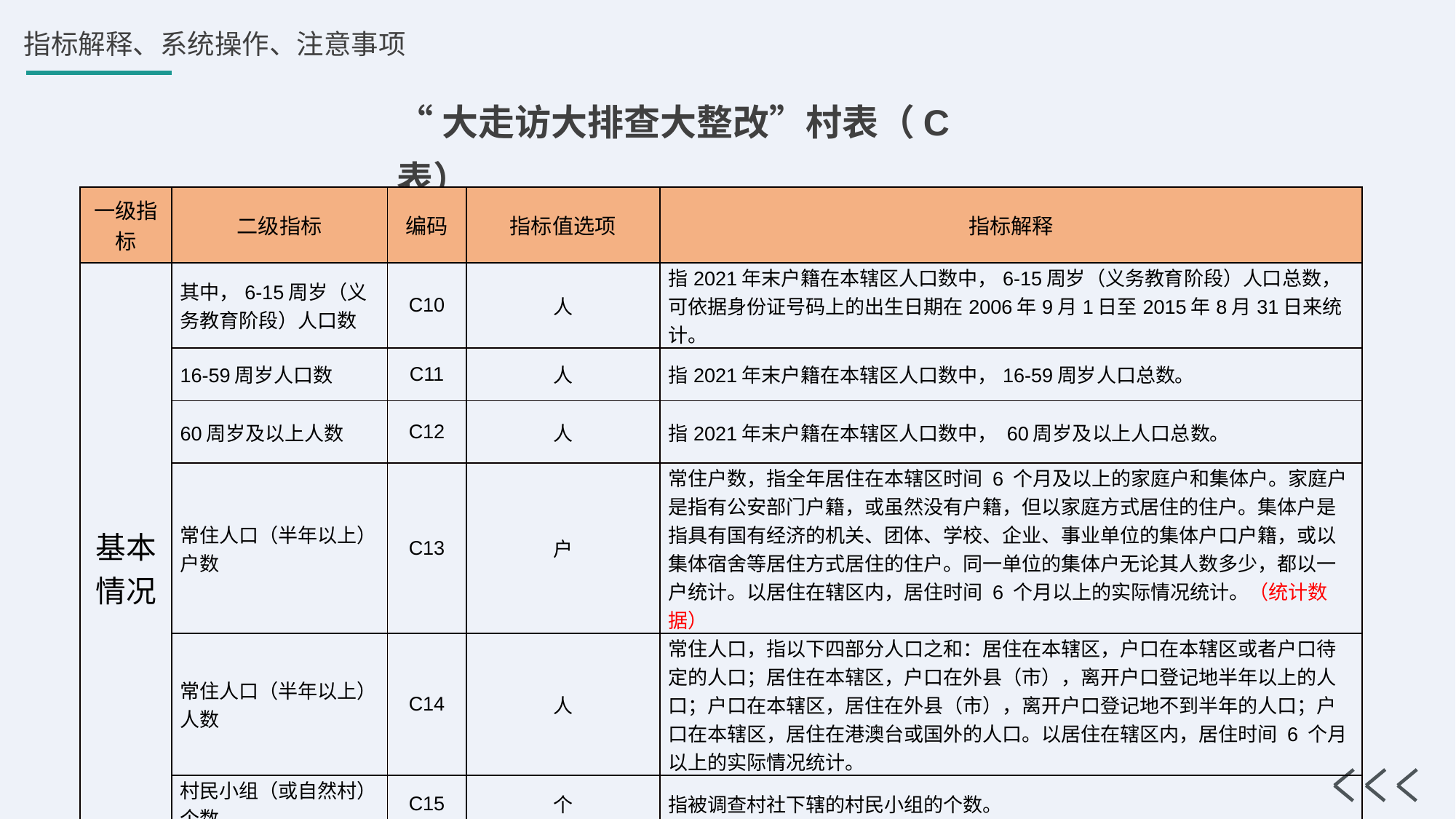

“大走访大排查大整改”村表（C表）
| 一级指标 | 二级指标 | 编码 | 指标值选项 | 指标解释 |
| --- | --- | --- | --- | --- |
| 基本情况 | 其中，6-15周岁（义务教育阶段）人口数 | C10 | 人 | 指2021年末户籍在本辖区人口数中，6-15周岁（义务教育阶段）人口总数，可依据身份证号码上的出生日期在2006年9月1日至2015年8月31日来统计。 |
|  | 16-59周岁人口数 | C11 | 人 | 指2021年末户籍在本辖区人口数中，16-59周岁人口总数。 |
|  | 60周岁及以上人数 | C12 | 人 | 指2021年末户籍在本辖区人口数中， 60周岁及以上人口总数。 |
|  | 常住人口（半年以上）户数 | C13 | 户 | 常住户数，指全年居住在本辖区时间 6 个月及以上的家庭户和集体户。家庭户是指有公安部门户籍，或虽然没有户籍，但以家庭方式居住的住户。集体户是指具有国有经济的机关、团体、学校、企业、事业单位的集体户口户籍，或以集体宿舍等居住方式居住的住户。同一单位的集体户无论其人数多少，都以一户统计。以居住在辖区内，居住时间 6 个月以上的实际情况统计。（统计数据） |
|  | 常住人口（半年以上）人数 | C14 | 人 | 常住人口，指以下四部分人口之和：居住在本辖区，户口在本辖区或者户口待定的人口；居住在本辖区，户口在外县（市），离开户口登记地半年以上的人口；户口在本辖区，居住在外县（市），离开户口登记地不到半年的人口；户口在本辖区，居住在港澳台或国外的人口。以居住在辖区内，居住时间 6 个月以上的实际情况统计。 |
|  | 村民小组（或自然村）个数 | C15 | 个 | 指被调查村社下辖的村民小组的个数。 |
|  | 行政村（社区）村域面积 | C16 | 亩 | 指被调查村社所管辖的地域总面积。1平方公里=1500 亩，1公顷=15亩。 |